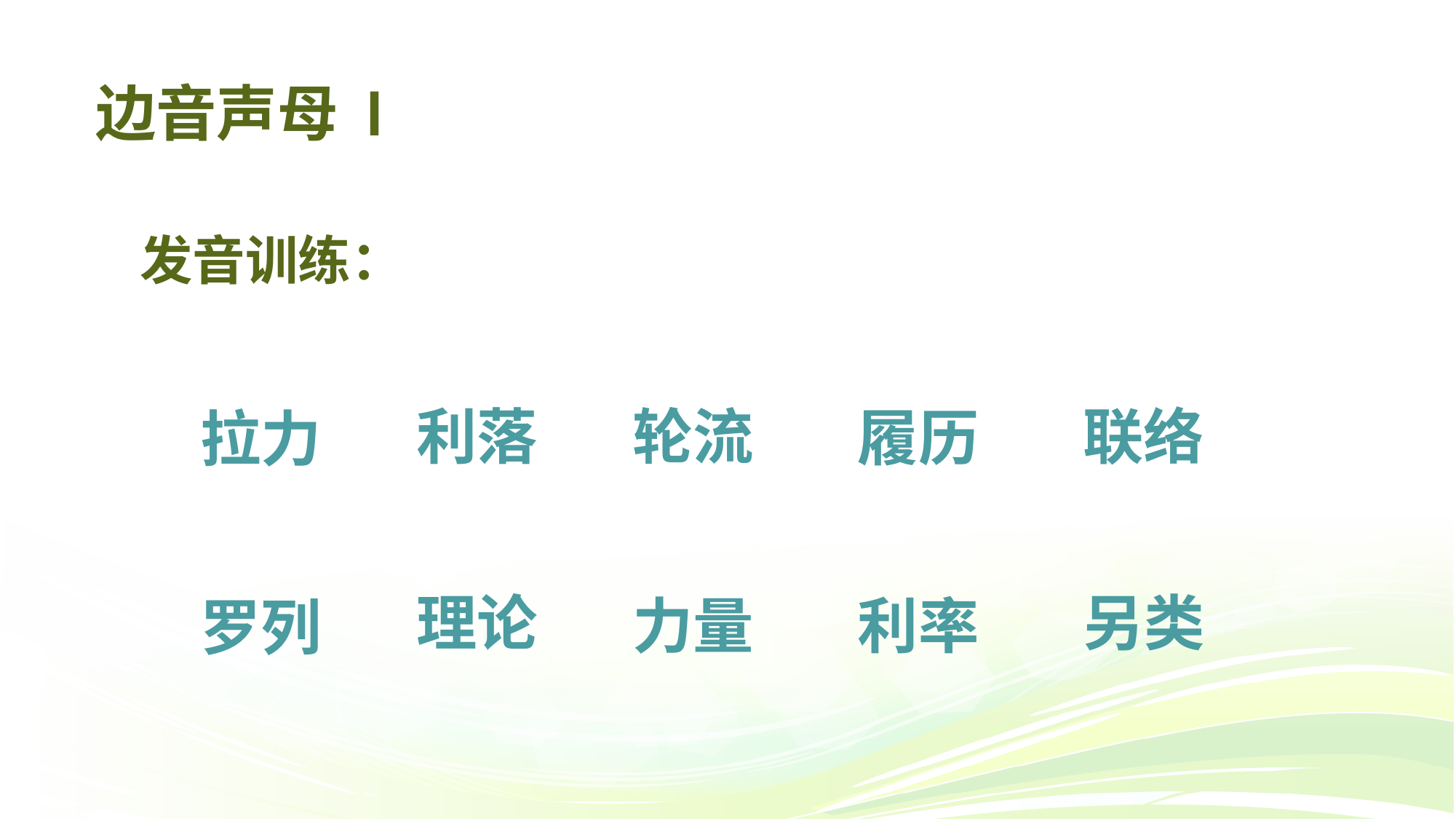

# 边音声母 l
发音训练：
联络
利落
轮流
履历
拉力
理论
另类
力量
利率
罗列